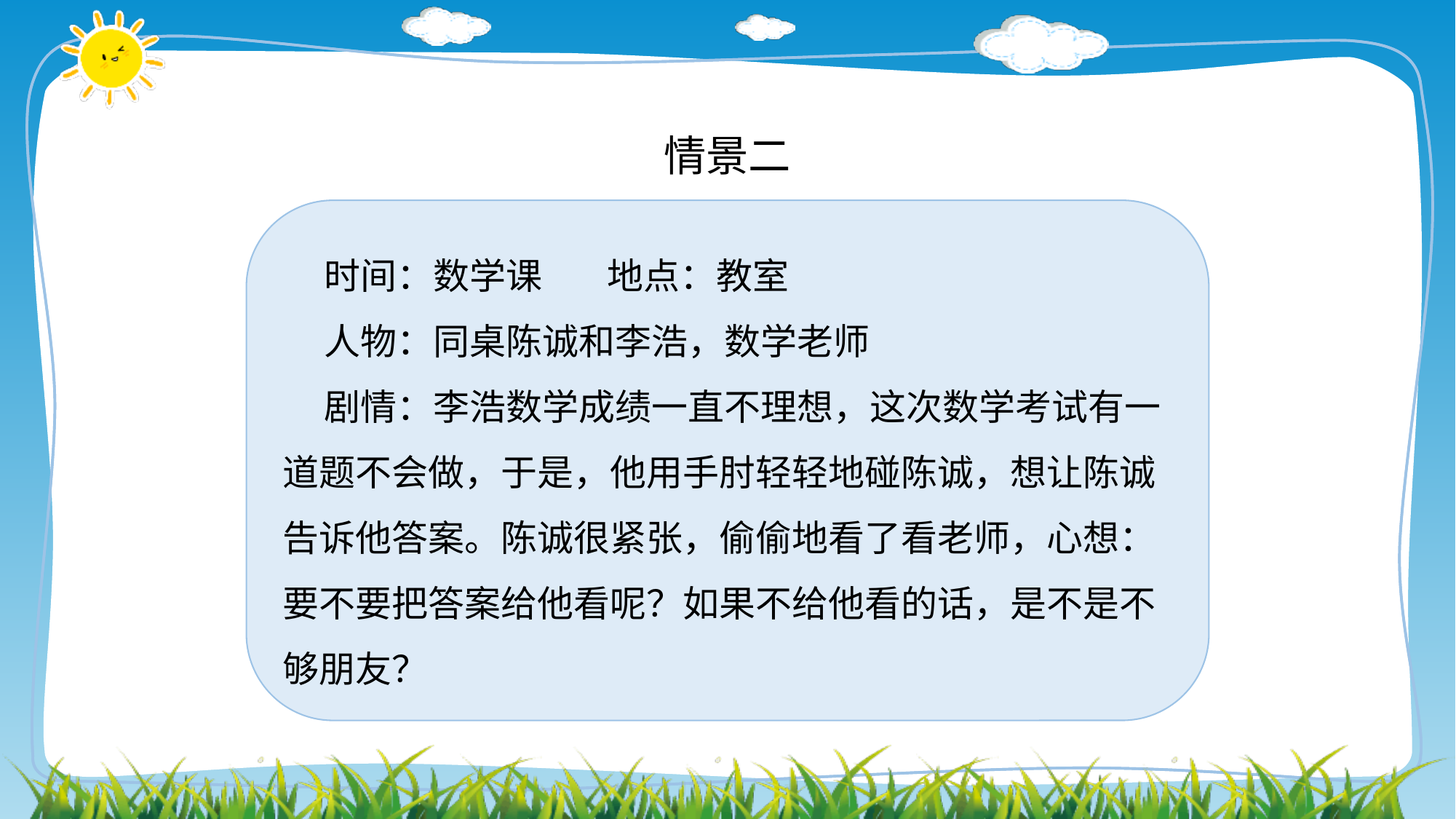

情景二
    时间：数学课        地点：教室
    人物：同桌陈诚和李浩，数学老师
    剧情：李浩数学成绩一直不理想，这次数学考试有一道题不会做，于是，他用手肘轻轻地碰陈诚，想让陈诚告诉他答案。陈诚很紧张，偷偷地看了看老师，心想：要不要把答案给他看呢？如果不给他看的话，是不是不够朋友？